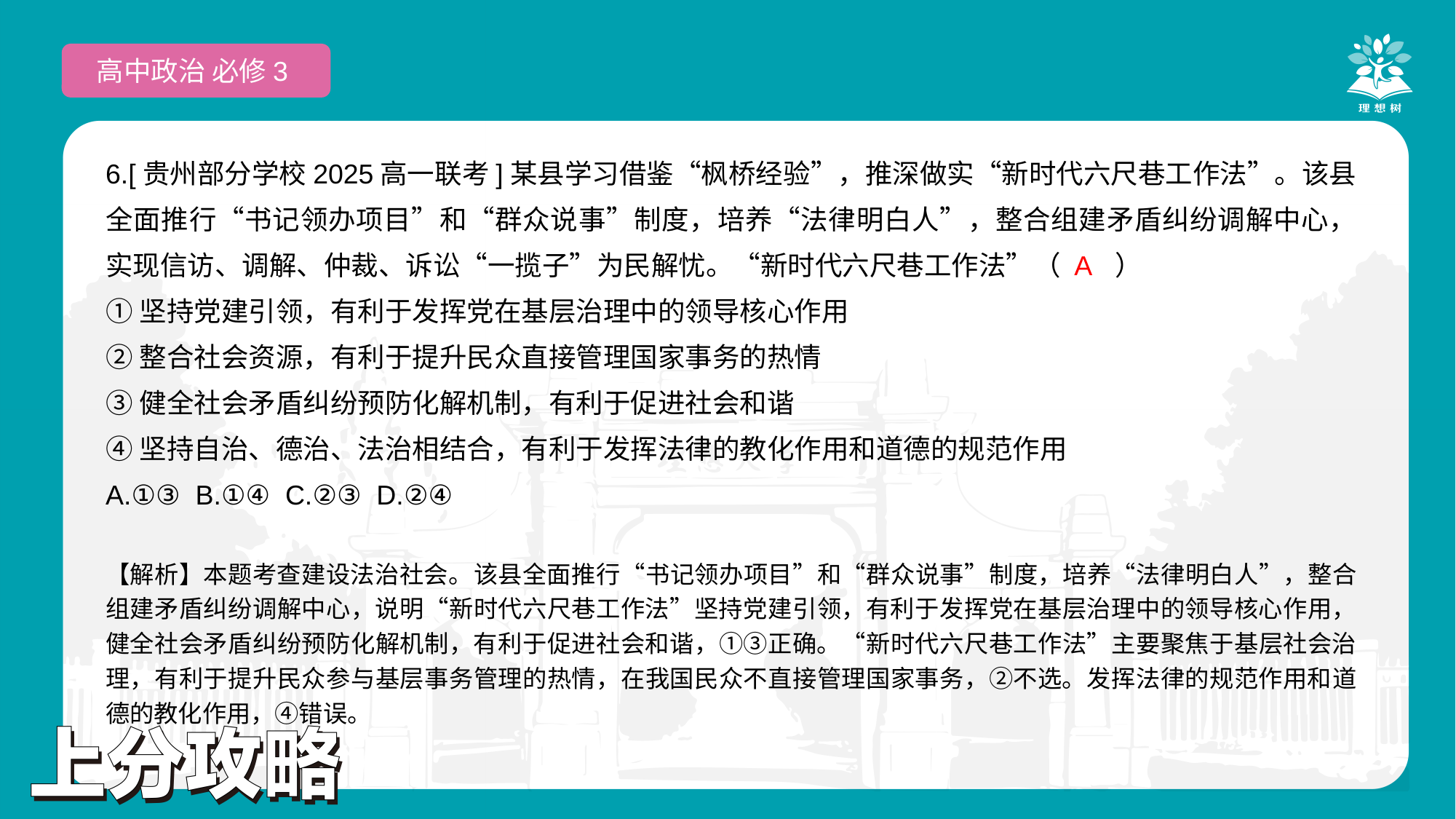

高中政治 必修3
6.[贵州部分学校2025高一联考]某县学习借鉴“枫桥经验”，推深做实“新时代六尺巷工作法”。该县全面推行“书记领办项目”和“群众说事”制度，培养“法律明白人”，整合组建矛盾纠纷调解中心，实现信访、调解、仲裁、诉讼“一揽子”为民解忧。“新时代六尺巷工作法”（　　）
①坚持党建引领，有利于发挥党在基层治理中的领导核心作用
②整合社会资源，有利于提升民众直接管理国家事务的热情
③健全社会矛盾纠纷预防化解机制，有利于促进社会和谐
④坚持自治、德治、法治相结合，有利于发挥法律的教化作用和道德的规范作用
A.①③  B.①④  C.②③  D.②④
 A
【解析】本题考查建设法治社会。该县全面推行“书记领办项目”和“群众说事”制度，培养“法律明白人”，整合组建矛盾纠纷调解中心，说明“新时代六尺巷工作法”坚持党建引领，有利于发挥党在基层治理中的领导核心作用，健全社会矛盾纠纷预防化解机制，有利于促进社会和谐，①③正确。“新时代六尺巷工作法”主要聚焦于基层社会治理，有利于提升民众参与基层事务管理的热情，在我国民众不直接管理国家事务，②不选。发挥法律的规范作用和道德的教化作用，④错误。